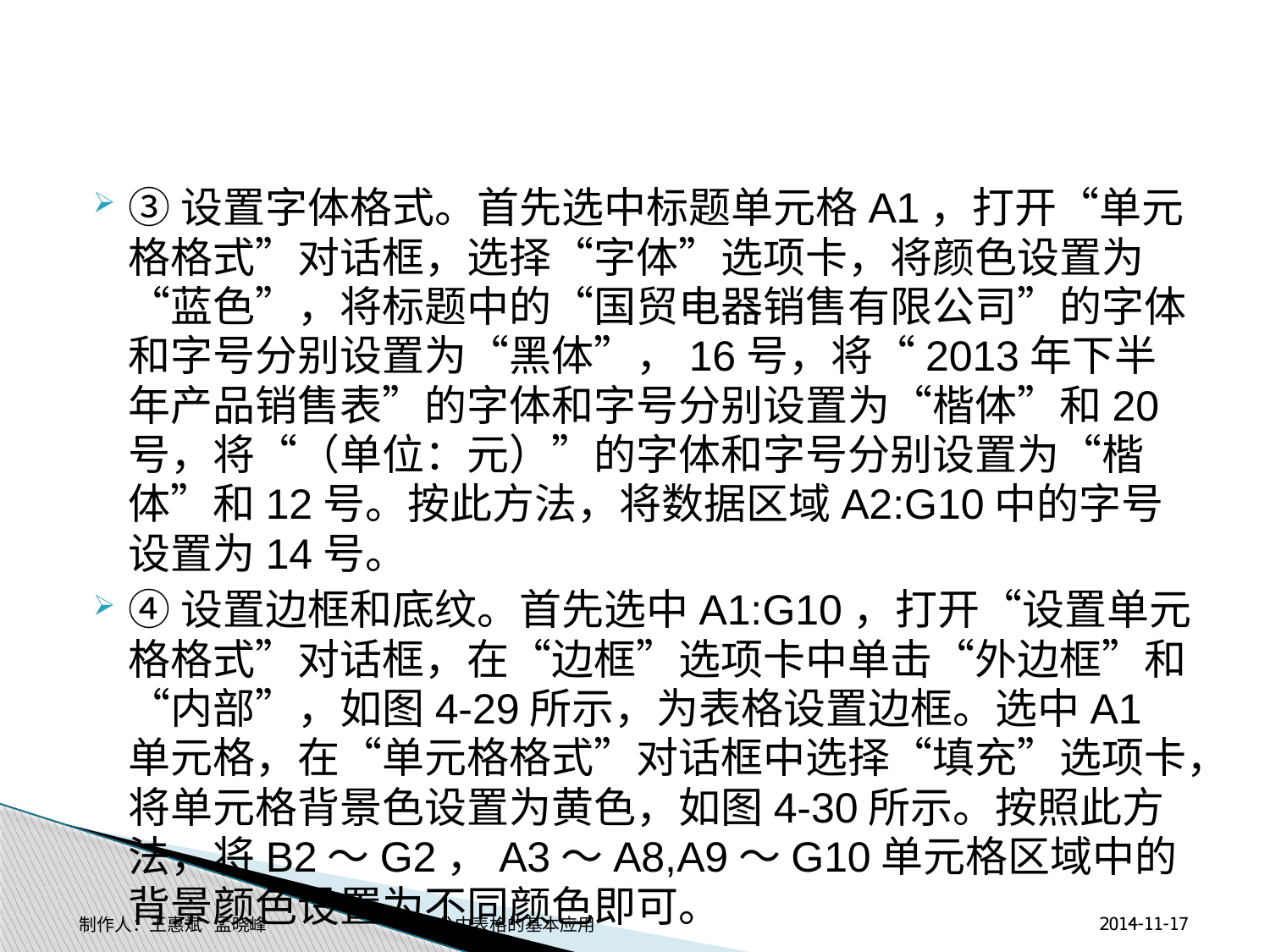

#
③设置字体格式。首先选中标题单元格A1，打开“单元格格式”对话框，选择“字体”选项卡，将颜色设置为“蓝色”，将标题中的“国贸电器销售有限公司”的字体和字号分别设置为“黑体”，16号，将“2013年下半年产品销售表”的字体和字号分别设置为“楷体”和20号，将“（单位：元）”的字体和字号分别设置为“楷体”和12号。按此方法，将数据区域A2:G10中的字号设置为14号。
④设置边框和底纹。首先选中A1:G10，打开“设置单元格格式”对话框，在“边框”选项卡中单击“外边框”和“内部”，如图4-29所示，为表格设置边框。选中A1单元格，在“单元格格式”对话框中选择“填充”选项卡，将单元格背景色设置为黄色，如图4-30所示。按照此方法，将B2～G2，A3～A8,A9～G10单元格区域中的背景颜色设置为不同颜色即可。
2014-11-17
制作人：王惠斌   孟晓峰                                      办公中表格的基本应用